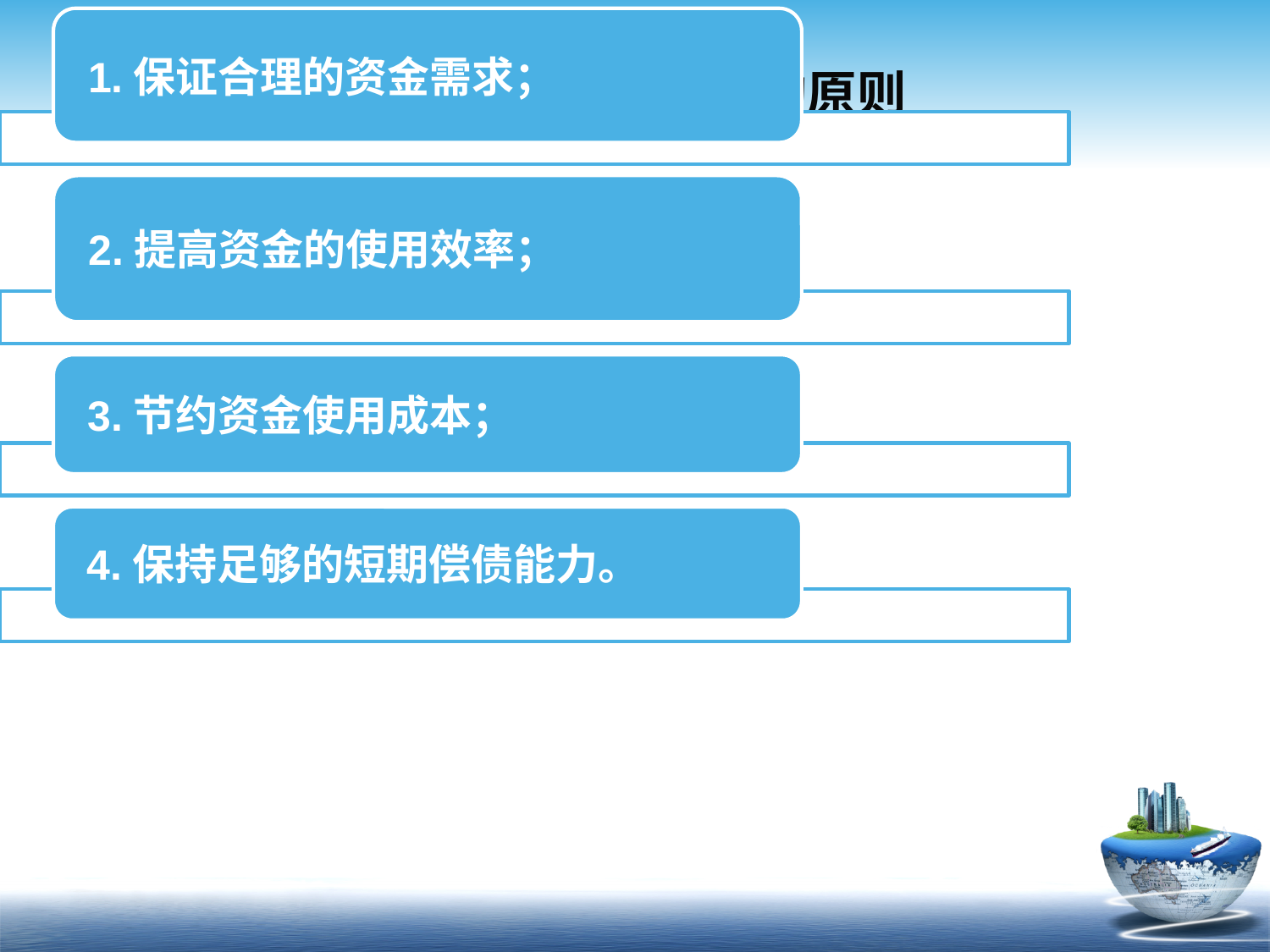

# 六、营运资金管理的原则

1.保证合理的资金需求；

2.提高资金的使用效率；

3.节约资金使用成本；

4.保持足够的短期偿债能力。